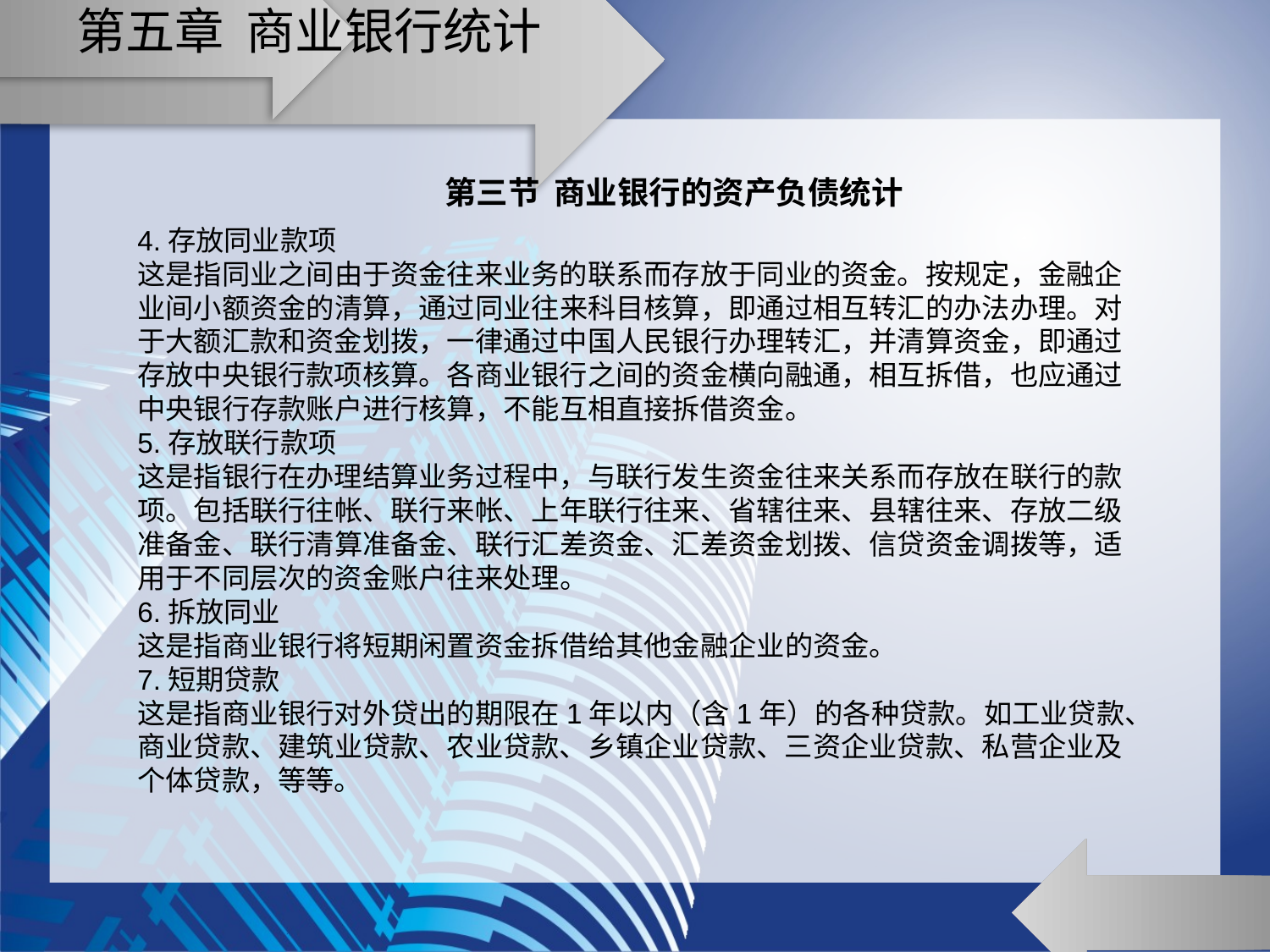

# 第五章  商业银行统计
第三节  商业银行的资产负债统计
4.存放同业款项
这是指同业之间由于资金往来业务的联系而存放于同业的资金。按规定，金融企业间小额资金的清算，通过同业往来科目核算，即通过相互转汇的办法办理。对于大额汇款和资金划拨，一律通过中国人民银行办理转汇，并清算资金，即通过存放中央银行款项核算。各商业银行之间的资金横向融通，相互拆借，也应通过中央银行存款账户进行核算，不能互相直接拆借资金。
5.存放联行款项
这是指银行在办理结算业务过程中，与联行发生资金往来关系而存放在联行的款项。包括联行往帐、联行来帐、上年联行往来、省辖往来、县辖往来、存放二级准备金、联行清算准备金、联行汇差资金、汇差资金划拨、信贷资金调拨等，适用于不同层次的资金账户往来处理。
6.拆放同业
这是指商业银行将短期闲置资金拆借给其他金融企业的资金。
7.短期贷款
这是指商业银行对外贷出的期限在1年以内（含1年）的各种贷款。如工业贷款、商业贷款、建筑业贷款、农业贷款、乡镇企业贷款、三资企业贷款、私营企业及个体贷款，等等。